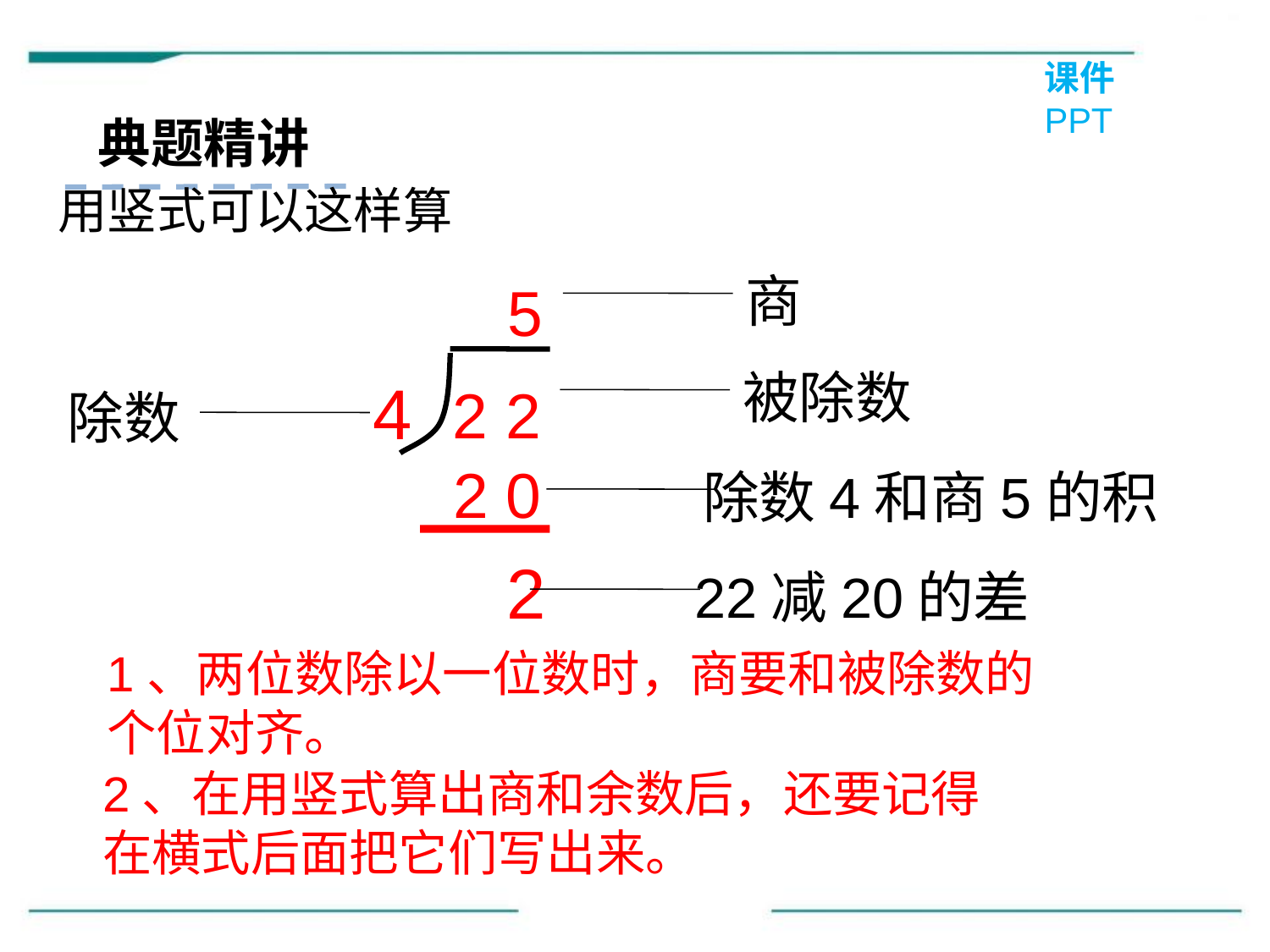

课件PPT
典题精讲
用竖式可以这样算

商

  5

被除数

4
2 2
除数

2 0
除数4和商5的积

 2
22减20的差

1、两位数除以一位数时，商要和被除数的个位对齐。
2、在用竖式算出商和余数后，还要记得
在横式后面把它们写出来。